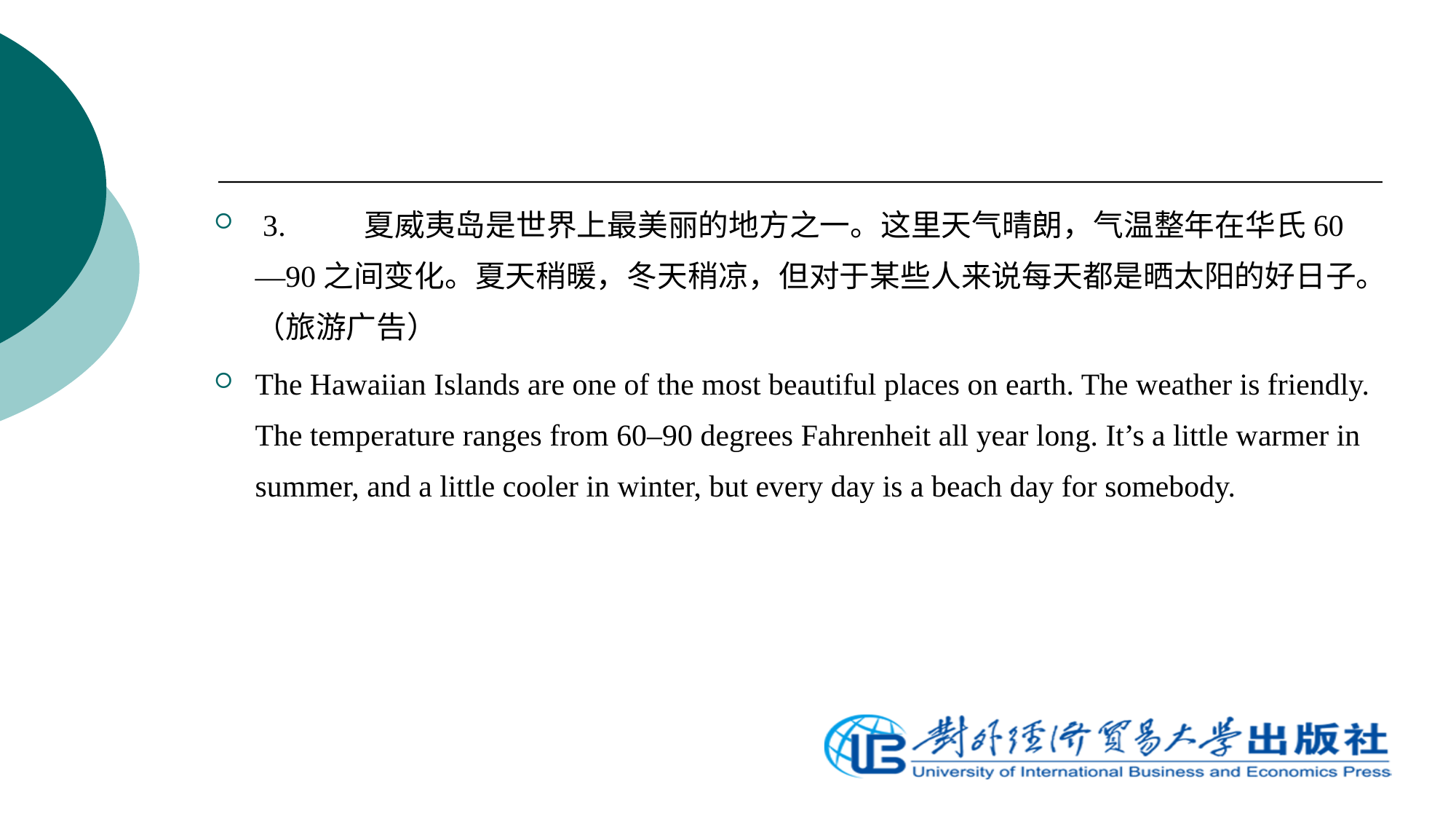

3.	夏威夷岛是世界上最美丽的地方之一。这里天气晴朗，气温整年在华氏60—90之间变化。夏天稍暖，冬天稍凉，但对于某些人来说每天都是晒太阳的好日子。（旅游广告）
The Hawaiian Islands are one of the most beautiful places on earth. The weather is friendly. The temperature ranges from 60–90 degrees Fahrenheit all year long. It’s a little warmer in summer, and a little cooler in winter, but every day is a beach day for somebody.